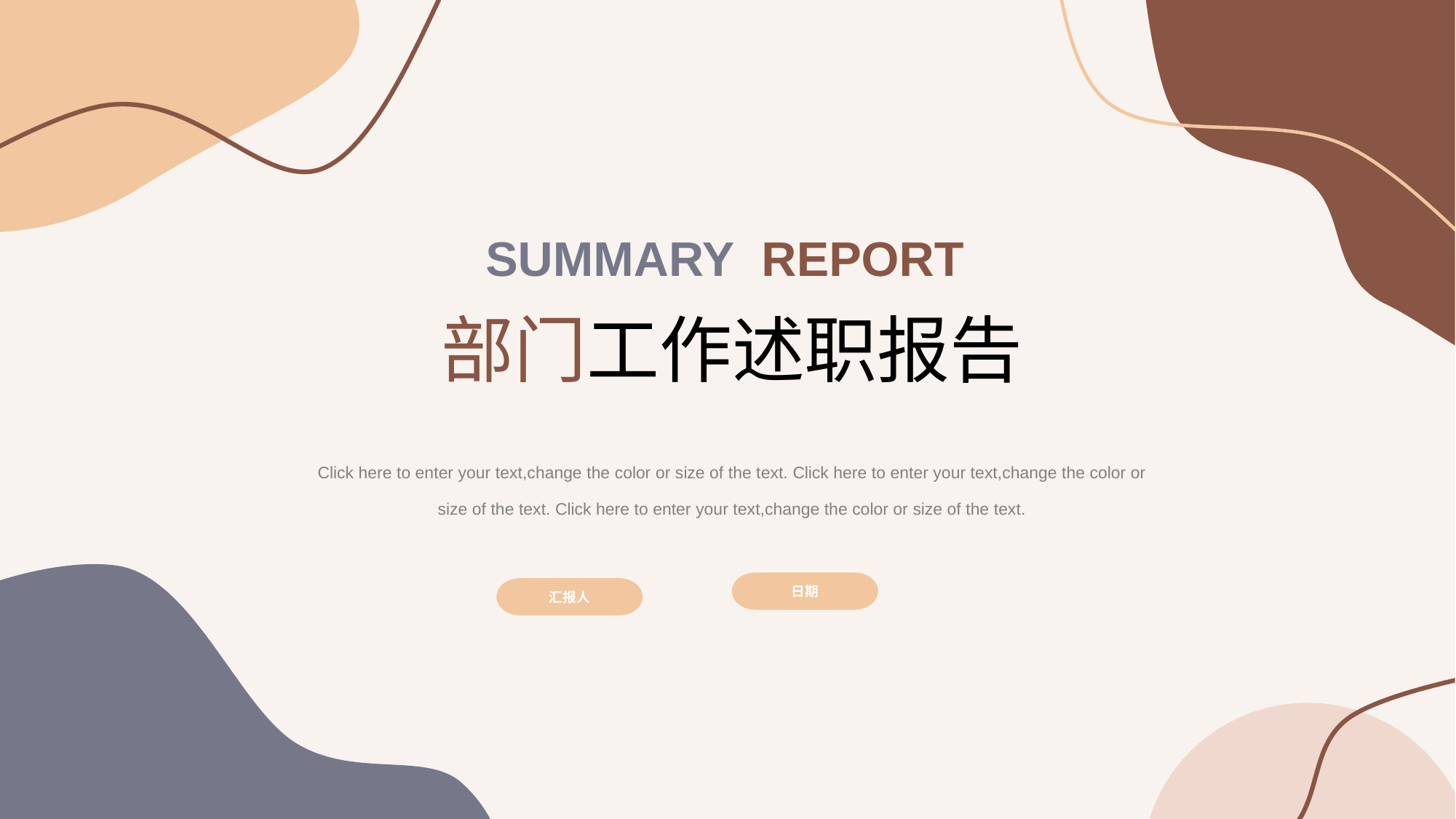

SUMMARY  REPORT
部门工作述职报告
Click here to enter your text,change the color or size of the text. Click here to enter your text,change the color or size of the text. Click here to enter your text,change the color or size of the text.

日期
汇报人